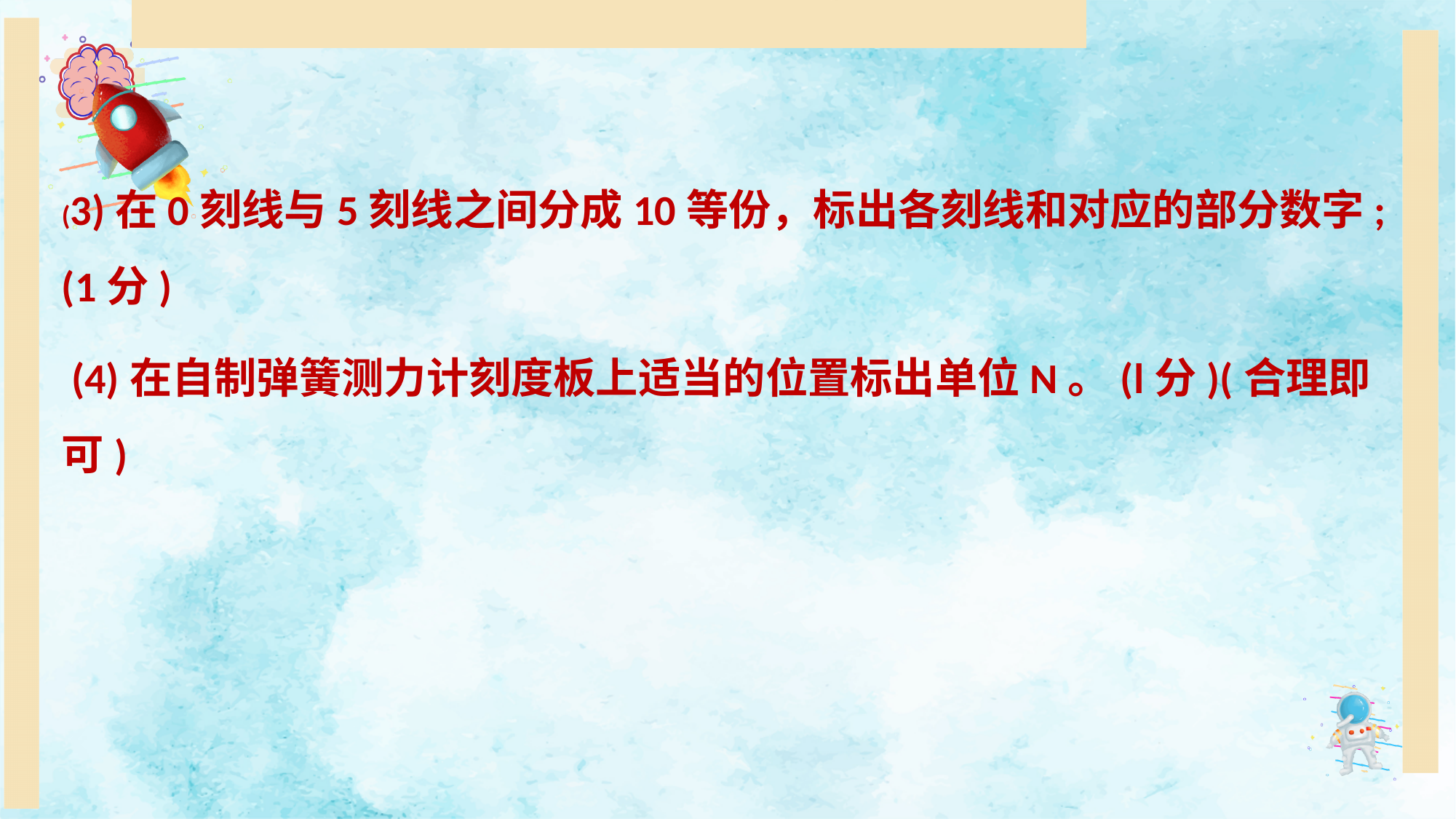

(3)在0刻线与5刻线之间分成10等份，标出各刻线和对应的部分数字;(1分)
 (4)在自制弹簧测力计刻度板上适当的位置标出单位N。(l分)(合理即可)